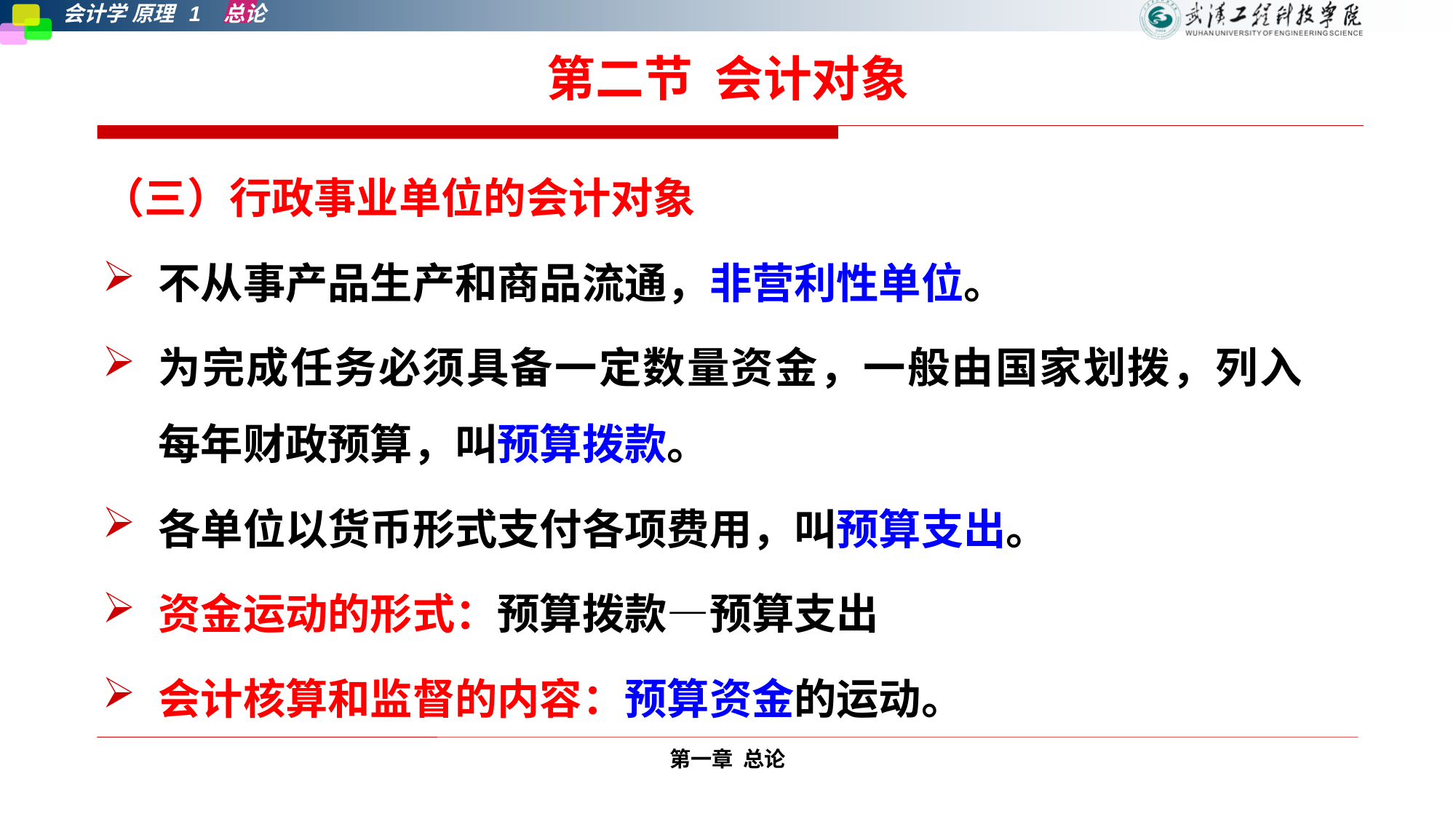

# 第二节  会计对象
（三）行政事业单位的会计对象
不从事产品生产和商品流通，非营利性单位。
为完成任务必须具备一定数量资金，一般由国家划拨，列入每年财政预算，叫预算拨款。
各单位以货币形式支付各项费用，叫预算支出。
资金运动的形式：预算拨款—预算支出
会计核算和监督的内容：预算资金的运动。
第一章  总论